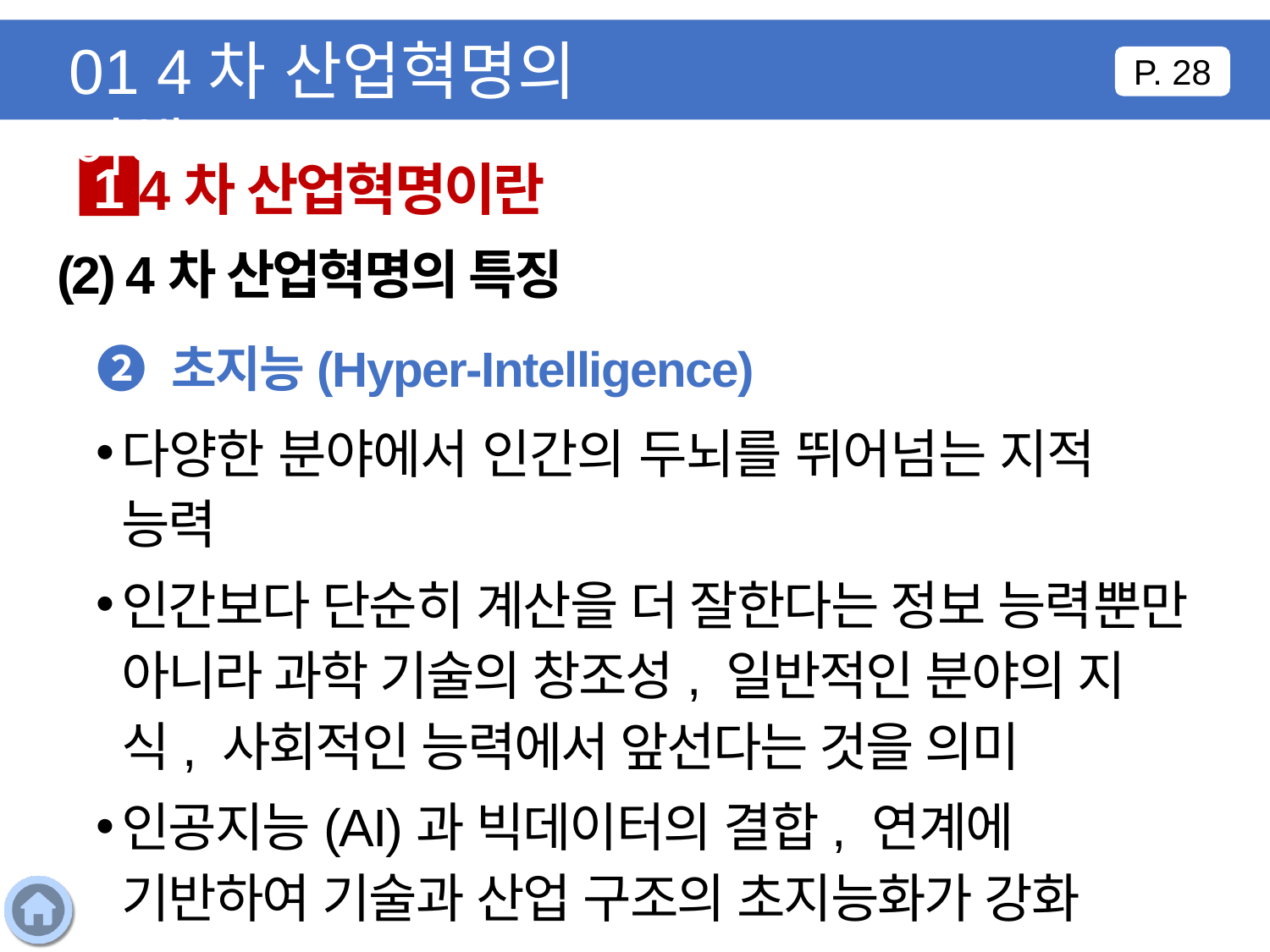

01 4차 산업혁명의 이해
P. 28
4차 산업혁명이란
1
(2) 4차 산업혁명의 특징
❷ 초지능(Hyper-Intelligence)
다양한 분야에서 인간의 두뇌를 뛰어넘는 지적 능력
인간보다 단순히 계산을 더 잘한다는 정보 능력뿐만 아니라 과학 기술의 창조성, 일반적인 분야의 지식, 사회적인 능력에서 앞선다는 것을 의미
인공지능(AI)과 빅데이터의 결합, 연계에 기반하여 기술과 산업 구조의 초지능화가 강화